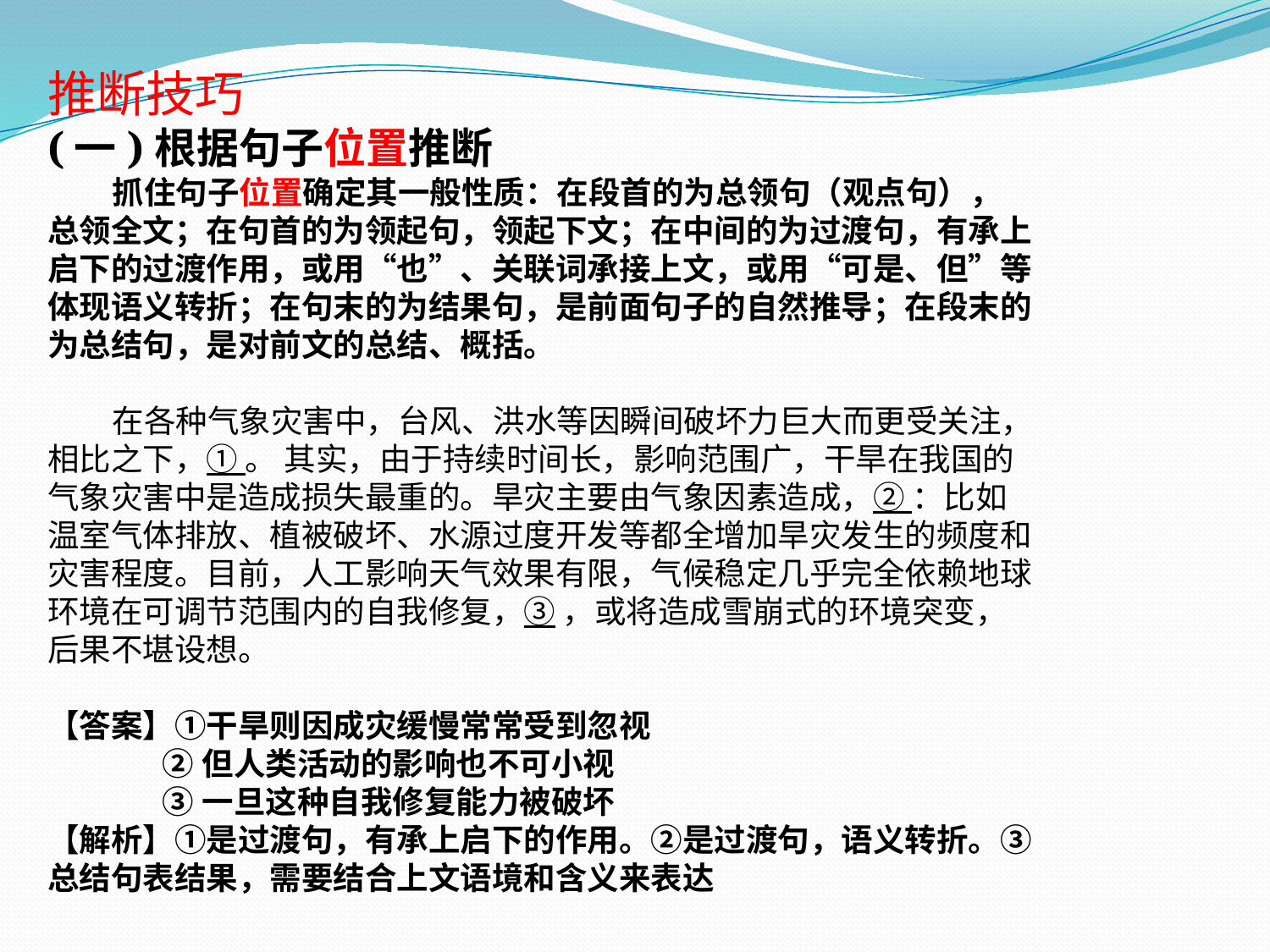

推断技巧
(一)根据句子位置推断
        抓住句子位置确定其一般性质：在段首的为总领句（观点句），总领全文；在句首的为领起句，领起下文；在中间的为过渡句，有承上启下的过渡作用，或用“也”、关联词承接上文，或用“可是、但”等体现语义转折；在句末的为结果句，是前面句子的自然推导；在段末的为总结句，是对前文的总结、概括。

        在各种气象灾害中，台风、洪水等因瞬间破坏力巨大而更受关注，相比之下，① 。 其实，由于持续时间长，影响范围广，干旱在我国的气象灾害中是造成损失最重的。旱灾主要由气象因素造成，② ：比如温室气体排放、植被破坏、水源过度开发等都全增加旱灾发生的频度和灾害程度。目前，人工影响天气效果有限，气候稳定几乎完全依赖地球环境在可调节范围内的自我修复，③ ，或将造成雪崩式的环境突变，后果不堪设想。

【答案】①干旱则因成灾缓慢常常受到忽视
                ②但人类活动的影响也不可小视
                ③一旦这种自我修复能力被破坏
【解析】①是过渡句，有承上启下的作用。②是过渡句，语义转折。③总结句表结果，需要结合上文语境和含义来表达